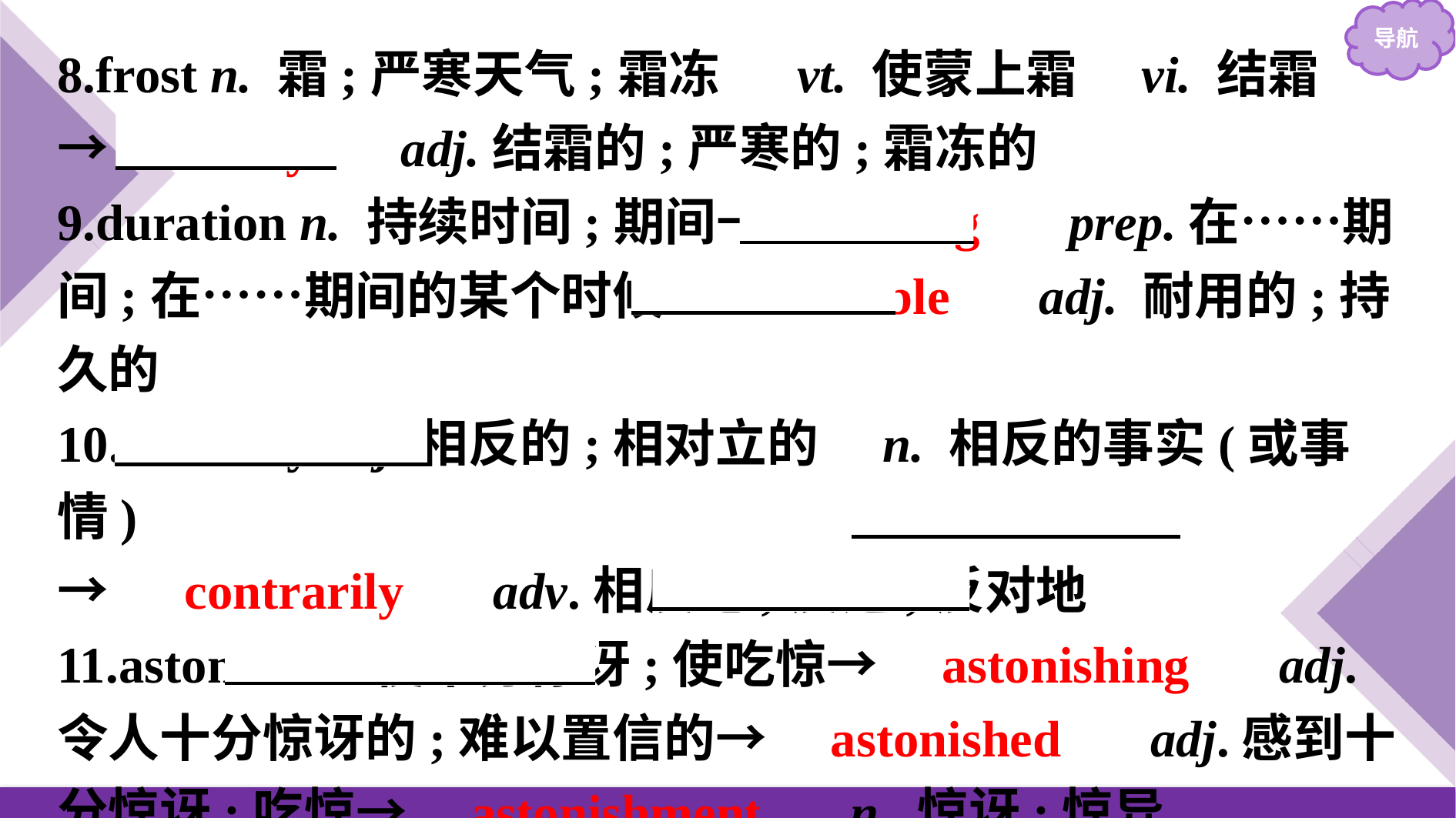

8.frost n. 霜;严寒天气;霜冻　 vt. 使蒙上霜　vi. 结霜
→　frosty　 adj.结霜的;严寒的;霜冻的
9.duration n. 持续时间;期间→　during　 prep.在……期间;在……期间的某个时候→　durable　 adj. 耐用的;持久的
10.contrary adj.相反的;相对立的　n. 相反的事实(或事情)
→　contrarily　 adv.相反地;反之;反对地
11.astonish vt.使十分惊讶;使吃惊→　astonishing　 adj.令人十分惊讶的;难以置信的→　astonished　 adj.感到十分惊讶;吃惊→　astonishment　 n. 惊讶;惊异